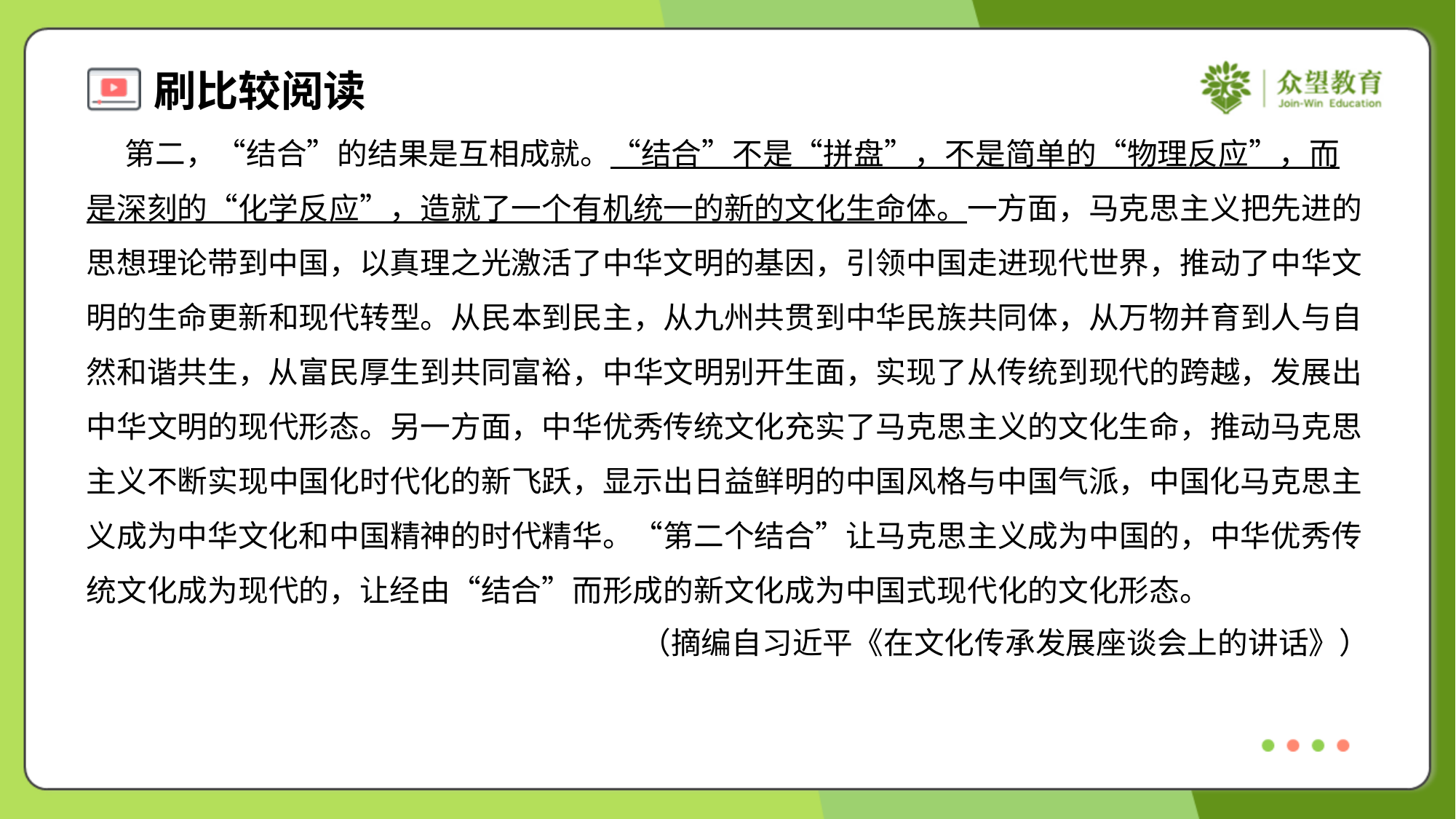

第二，“结合”的结果是互相成就。“结合”不是“拼盘”，不是简单的“物理反应”，而
是深刻的“化学反应”，造就了一个有机统一的新的文化生命体。一方面，马克思主义把先进的
思想理论带到中国，以真理之光激活了中华文明的基因，引领中国走进现代世界，推动了中华文
明的生命更新和现代转型。从民本到民主，从九州共贯到中华民族共同体，从万物并育到人与自
然和谐共生，从富民厚生到共同富裕，中华文明别开生面，实现了从传统到现代的跨越，发展出
中华文明的现代形态。另一方面，中华优秀传统文化充实了马克思主义的文化生命，推动马克思
主义不断实现中国化时代化的新飞跃，显示出日益鲜明的中国风格与中国气派，中国化马克思主
义成为中华文化和中国精神的时代精华。“第二个结合”让马克思主义成为中国的，中华优秀传
统文化成为现代的，让经由“结合”而形成的新文化成为中国式现代化的文化形态。
（摘编自习近平《在文化传承发展座谈会上的讲话》）